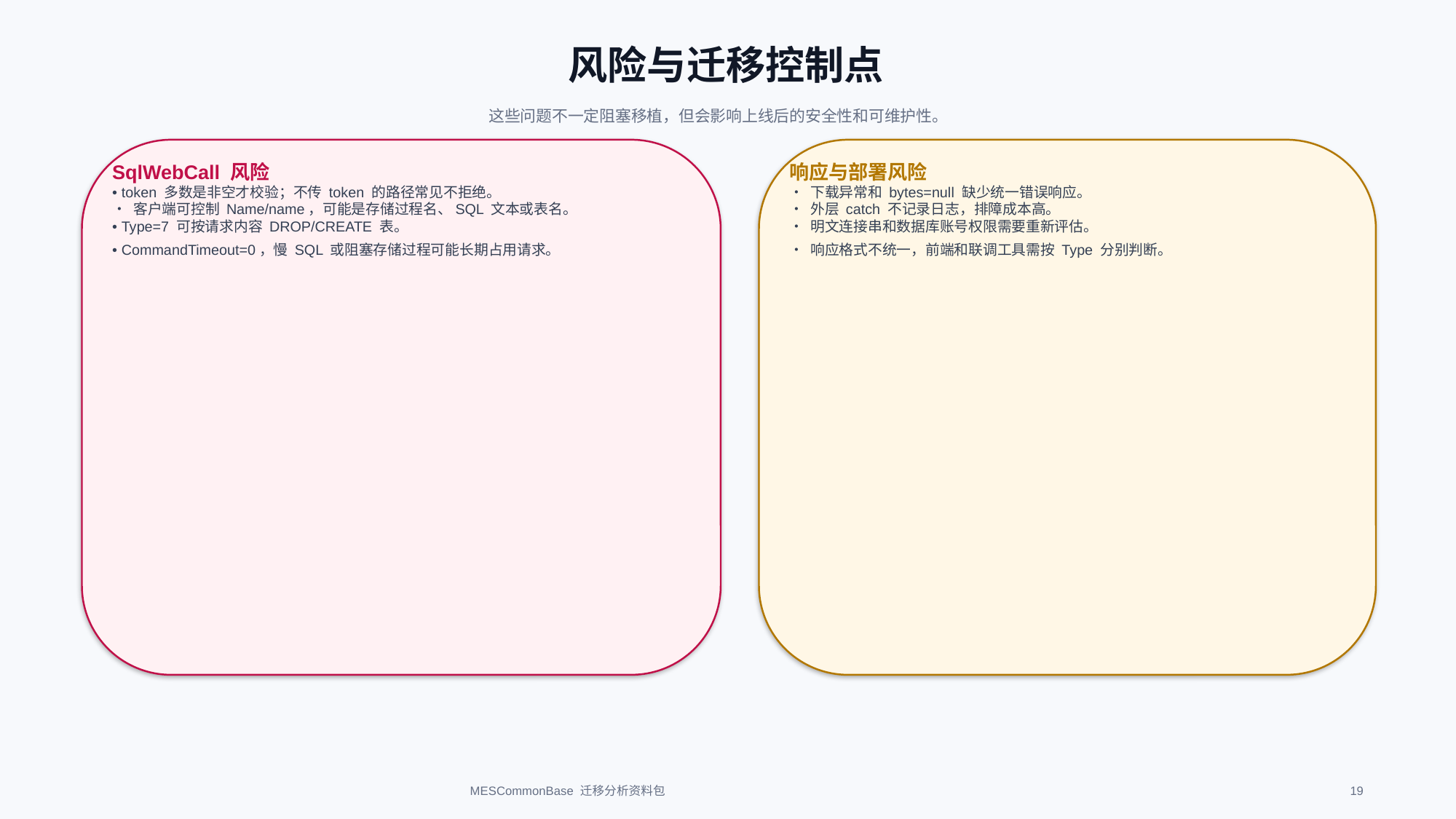

风险与迁移控制点
这些问题不一定阻塞移植，但会影响上线后的安全性和可维护性。

SqlWebCall 风险
• token 多数是非空才校验；不传 token 的路径常见不拒绝。
• 客户端可控制 Name/name，可能是存储过程名、SQL 文本或表名。
• Type=7 可按请求内容 DROP/CREATE 表。
• CommandTimeout=0，慢 SQL 或阻塞存储过程可能长期占用请求。
响应与部署风险
• 下载异常和 bytes=null 缺少统一错误响应。
• 外层 catch 不记录日志，排障成本高。
• 明文连接串和数据库账号权限需要重新评估。
• 响应格式不统一，前端和联调工具需按 Type 分别判断。
MESCommonBase 迁移分析资料包
19